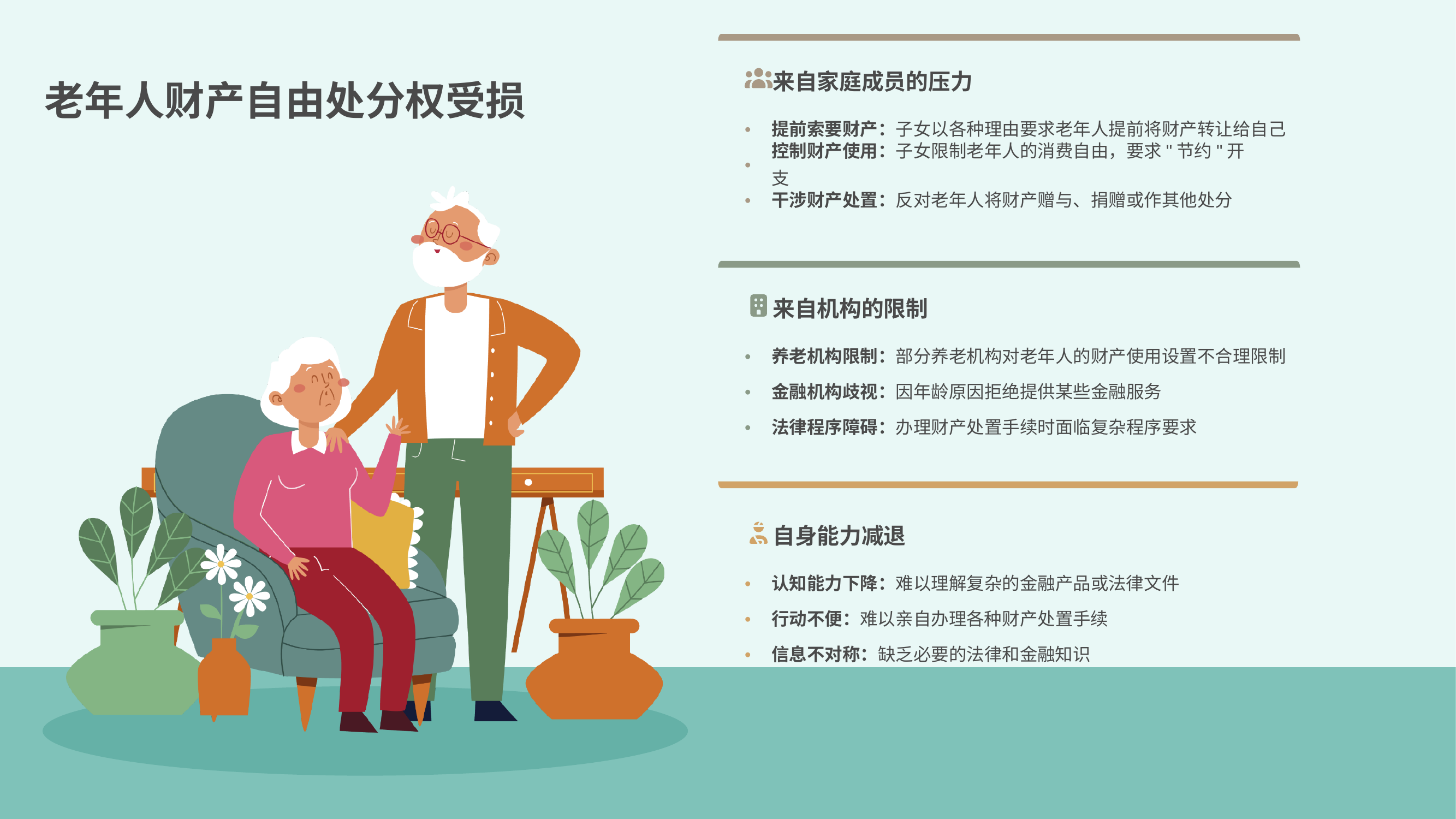

来自家庭成员的压力

老年人财产自由处分权受损
•
提前索要财产：子女以各种理由要求老年人提前将财产转让给自己
•
控制财产使用：子女限制老年人的消费自由，要求"节约"开支
•
干涉财产处置：反对老年人将财产赠与、捐赠或作其他处分

来自机构的限制

•
养老机构限制：部分养老机构对老年人的财产使用设置不合理限制
•
金融机构歧视：因年龄原因拒绝提供某些金融服务
•
法律程序障碍：办理财产处置手续时面临复杂程序要求

自身能力减退

•
认知能力下降：难以理解复杂的金融产品或法律文件
•
行动不便：难以亲自办理各种财产处置手续
•
信息不对称：缺乏必要的法律和金融知识